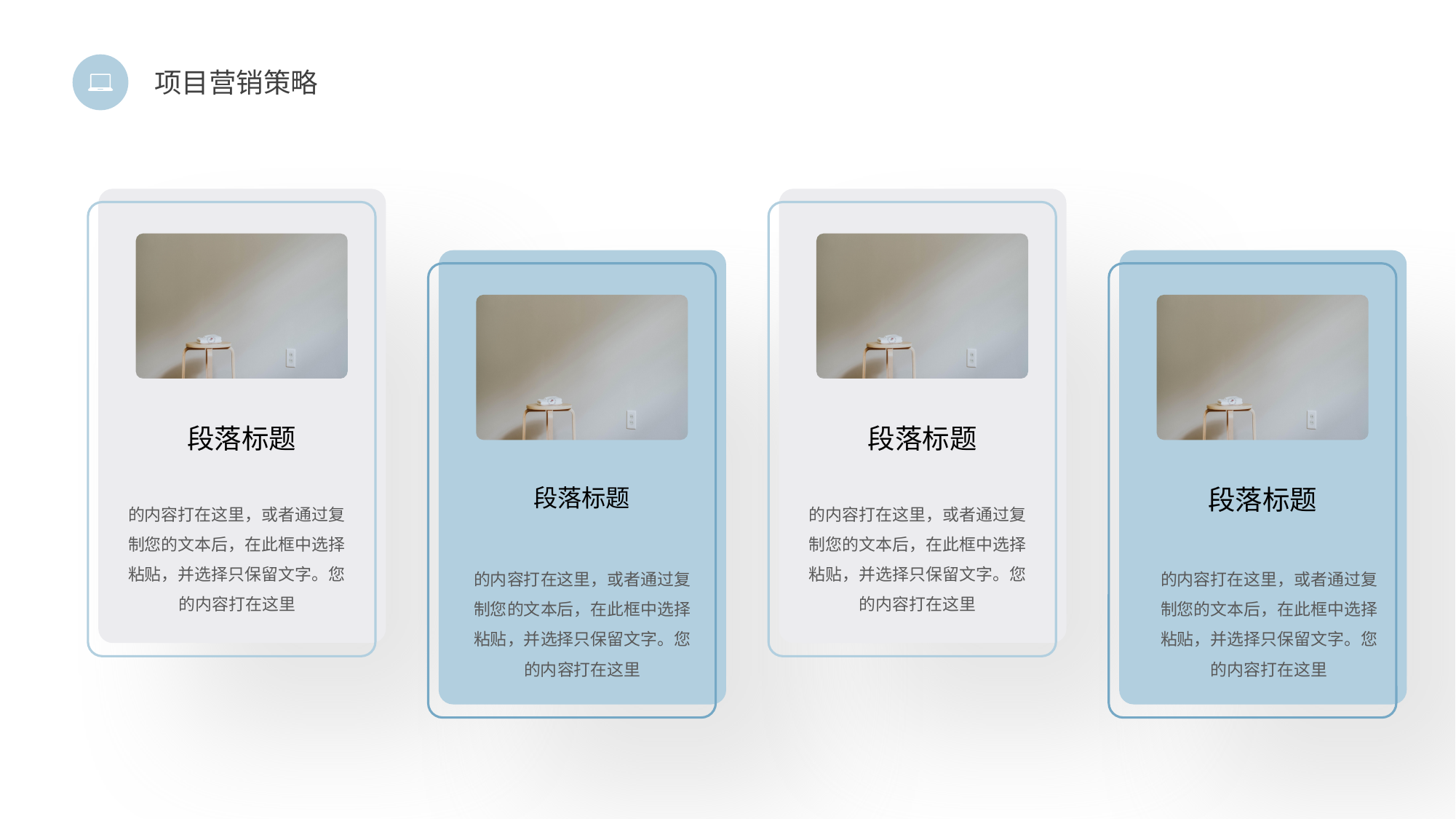

项目营销策略

段落标题
段落标题
段落标题
段落标题
的内容打在这里，或者通过复制您的文本后，在此框中选择粘贴，并选择只保留文字。您的内容打在这里
的内容打在这里，或者通过复制您的文本后，在此框中选择粘贴，并选择只保留文字。您的内容打在这里
的内容打在这里，或者通过复制您的文本后，在此框中选择粘贴，并选择只保留文字。您的内容打在这里
的内容打在这里，或者通过复制您的文本后，在此框中选择粘贴，并选择只保留文字。您的内容打在这里